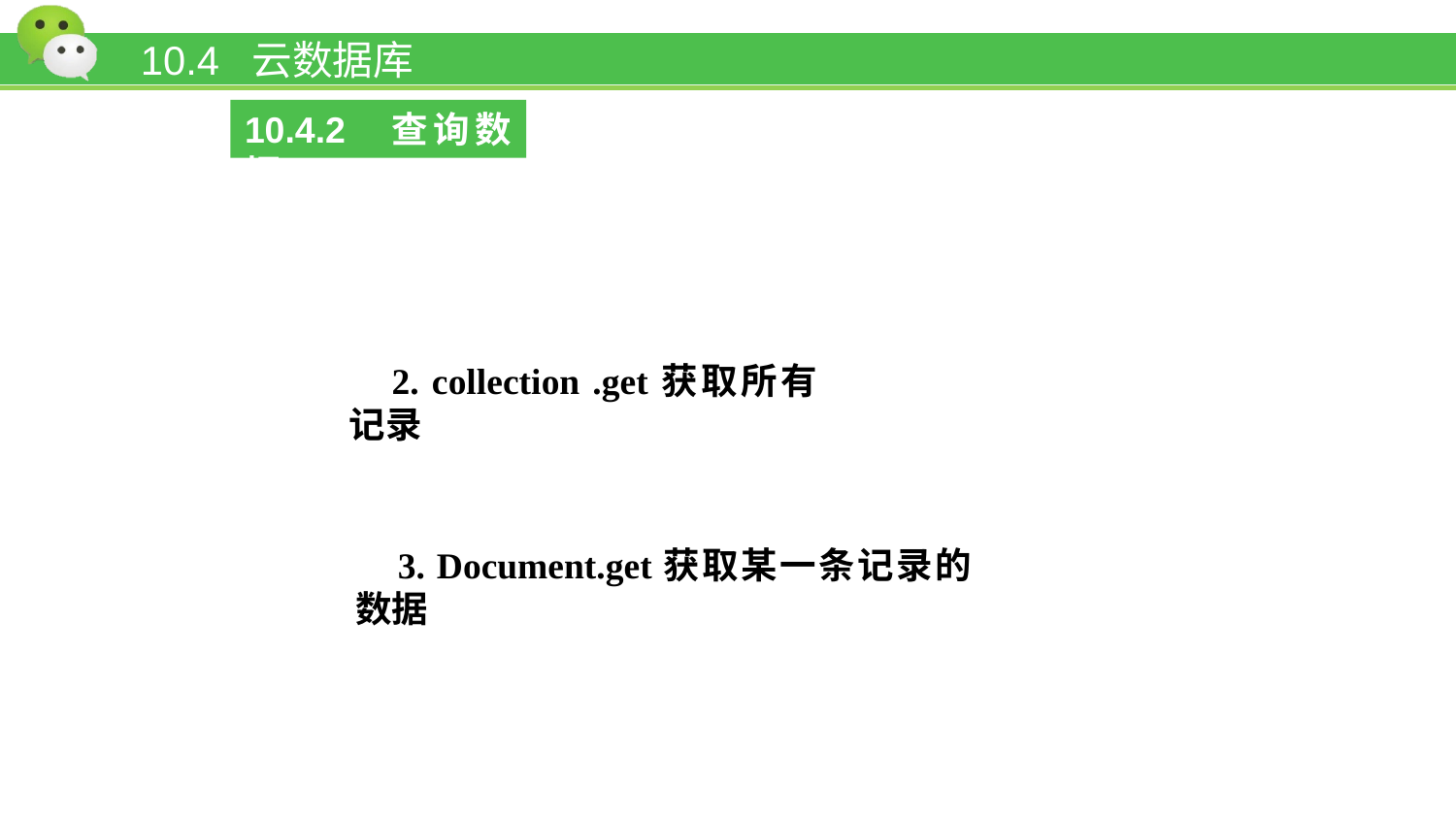

# 10.4  云数据库
10.4.2  查询数据
2. collection .get获取所有记录
3. Document.get获取某一条记录的数据